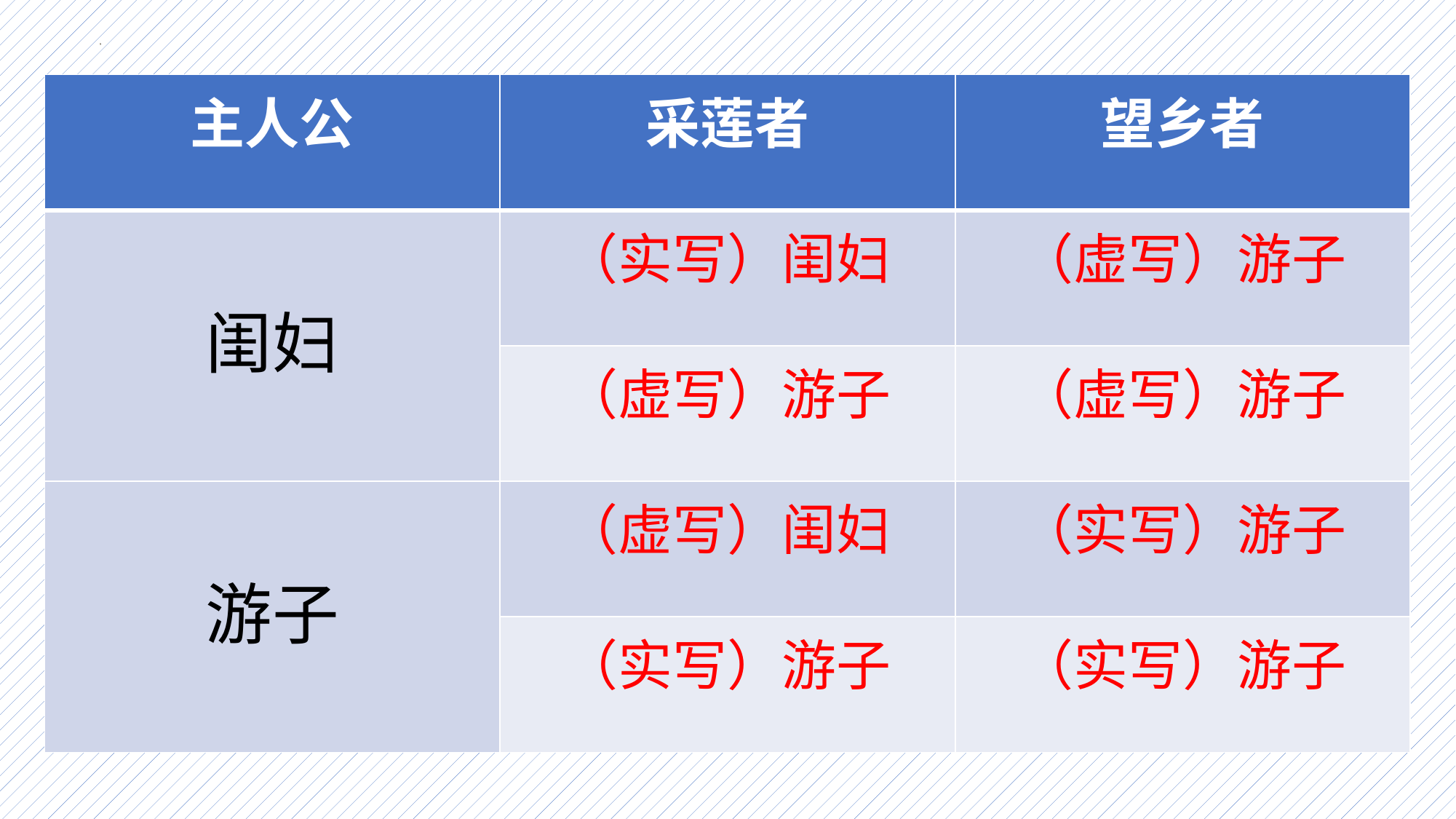

| 主人公 | 采莲者 | 望乡者 |
| --- | --- | --- |
| 闺妇 | （实写）闺妇 | （虚写）游子 |
|  | （虚写）游子 | （虚写）游子 |
| 游子 | （虚写）闺妇 | （实写）游子 |
|  | （实写）游子 | （实写）游子 |